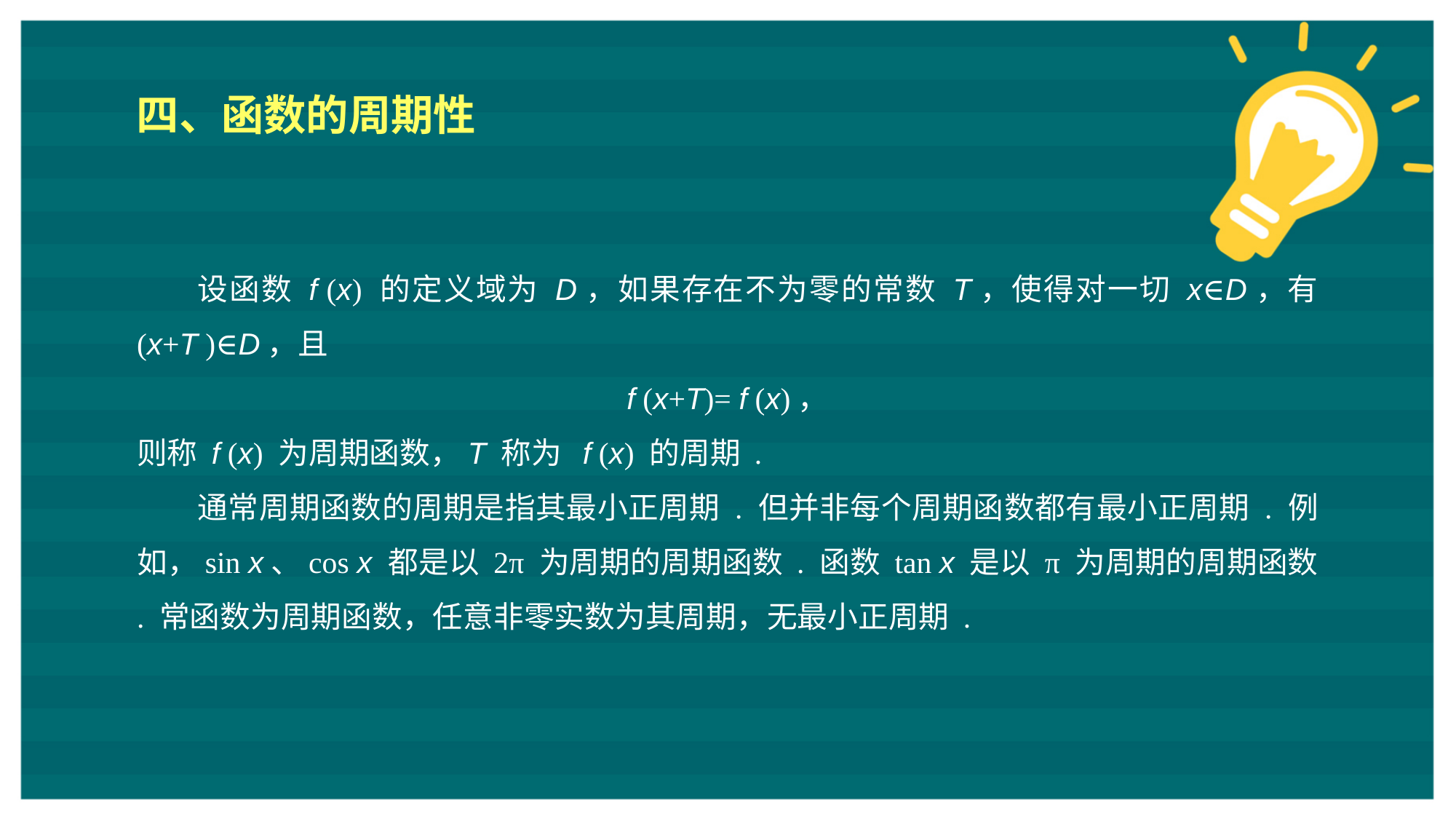

四、函数的周期性
设函数 f (x) 的定义域为 D，如果存在不为零的常数 T，使得对一切 x∈D，有 (x+T )∈D，且
f (x+T)= f (x)，
则称 f (x) 为周期函数，T 称为  f (x) 的周期 .
通常周期函数的周期是指其最小正周期 . 但并非每个周期函数都有最小正周期 . 例如，sin x、cos x 都是以 2π 为周期的周期函数 . 函数 tan x 是以 π 为周期的周期函数 . 常函数为周期函数，任意非零实数为其周期，无最小正周期 .